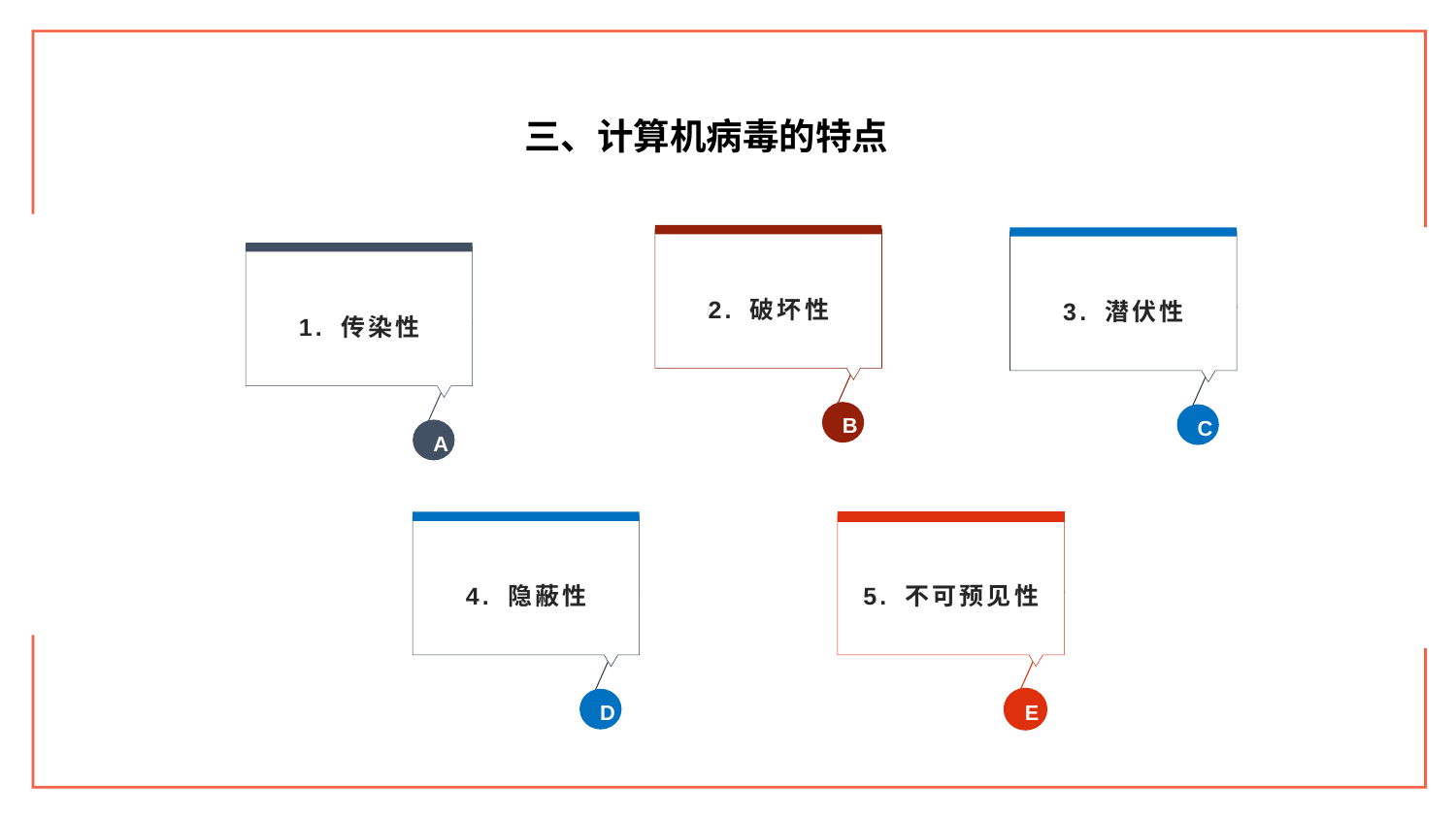

三、计算机病毒的特点

2. 破坏性
B

3. 潜伏性
C

1. 传染性
A

4. 隐蔽性
D

5. 不可预见性
E